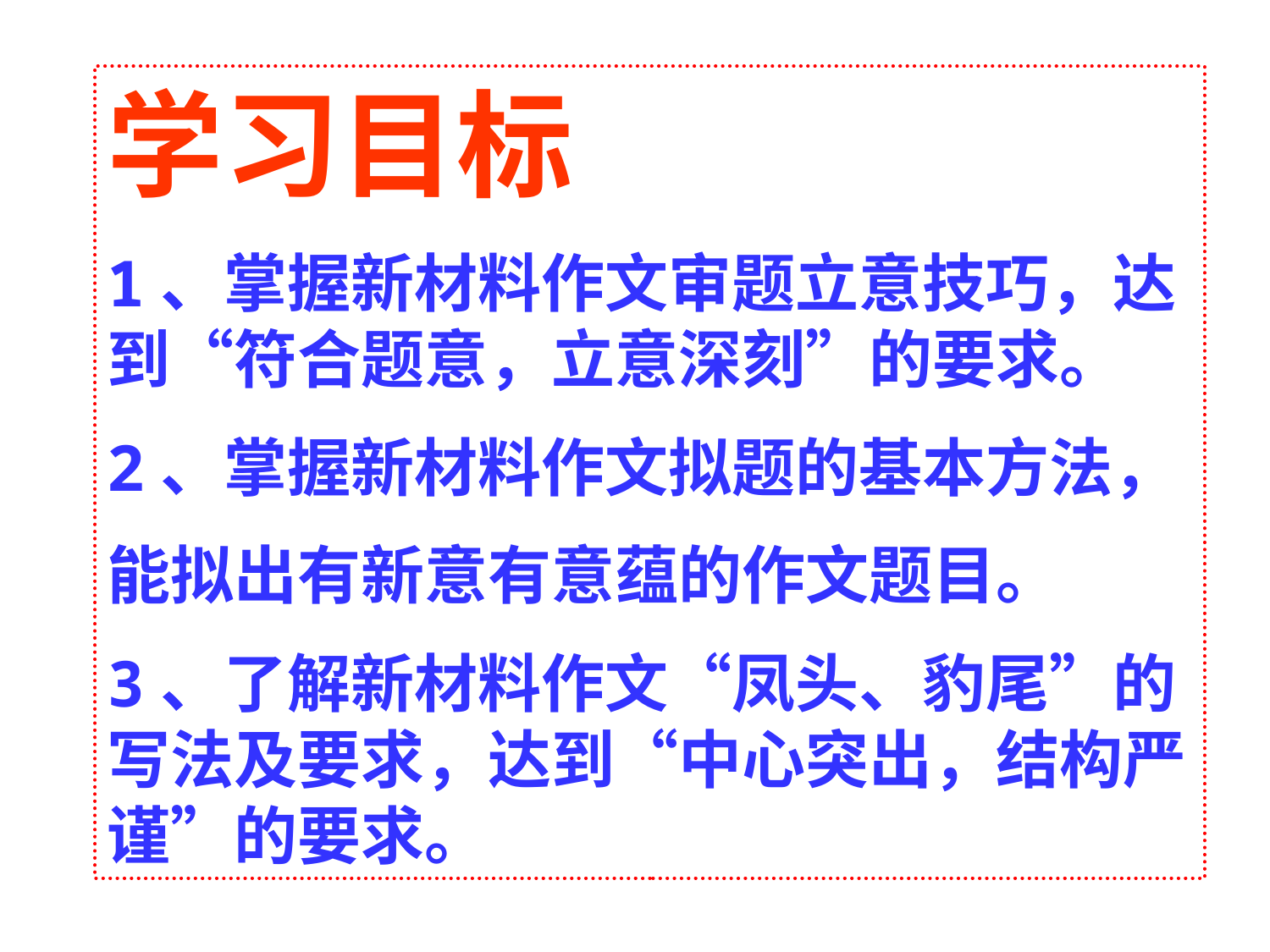

学习目标
1、掌握新材料作文审题立意技巧，达到“符合题意，立意深刻”的要求。
2、掌握新材料作文拟题的基本方法，
能拟出有新意有意蕴的作文题目。
3、了解新材料作文“凤头、豹尾”的写法及要求，达到“中心突出，结构严谨”的要求。